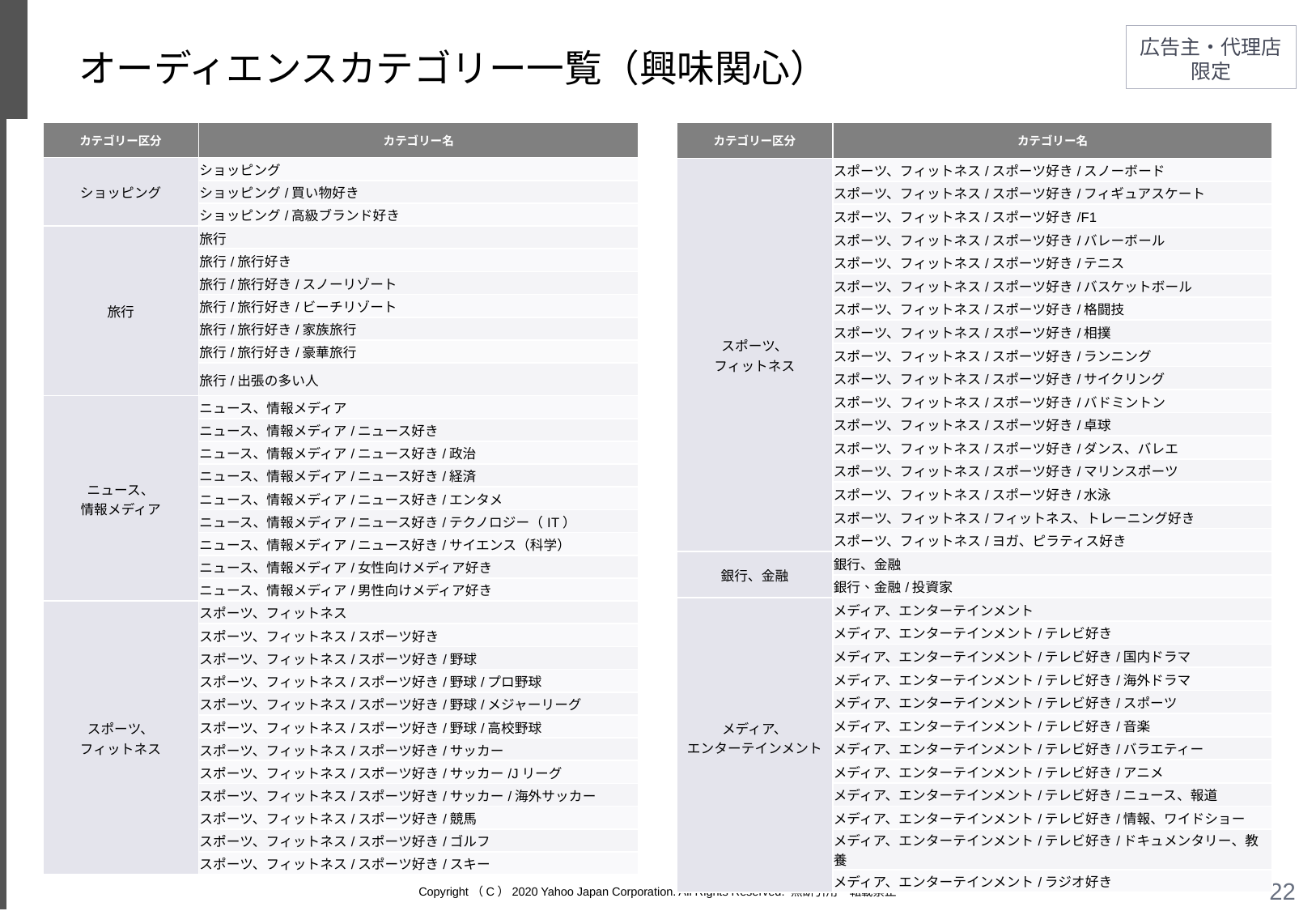

# オーディエンスカテゴリー一覧（興味関心）
| カテゴリー区分 | カテゴリー名 |
| --- | --- |
| ショッピング | ショッピング |
|  | ショッピング/買い物好き |
|  | ショッピング/高級ブランド好き |
| 旅行 | 旅行 |
|  | 旅行/旅行好き |
|  | 旅行/旅行好き/スノーリゾート |
|  | 旅行/旅行好き/ビーチリゾート |
|  | 旅行/旅行好き/家族旅行 |
|  | 旅行/旅行好き/豪華旅行 |
|  | 旅行/出張の多い人 |
| ニュース、 情報メディア | ニュース、情報メディア |
|  | ニュース、情報メディア/ニュース好き |
|  | ニュース、情報メディア/ニュース好き/政治 |
|  | ニュース、情報メディア/ニュース好き/経済 |
|  | ニュース、情報メディア/ニュース好き/エンタメ |
|  | ニュース、情報メディア/ニュース好き/テクノロジー（IT） |
|  | ニュース、情報メディア/ニュース好き/サイエンス（科学） |
|  | ニュース、情報メディア/女性向けメディア好き |
|  | ニュース、情報メディア/男性向けメディア好き |
| スポーツ、 フィットネス | スポーツ、フィットネス |
|  | スポーツ、フィットネス/スポーツ好き |
|  | スポーツ、フィットネス/スポーツ好き/野球 |
|  | スポーツ、フィットネス/スポーツ好き/野球/プロ野球 |
|  | スポーツ、フィットネス/スポーツ好き/野球/メジャーリーグ |
|  | スポーツ、フィットネス/スポーツ好き/野球/高校野球 |
|  | スポーツ、フィットネス/スポーツ好き/サッカー |
|  | スポーツ、フィットネス/スポーツ好き/サッカー/Jリーグ |
|  | スポーツ、フィットネス/スポーツ好き/サッカー/海外サッカー |
|  | スポーツ、フィットネス/スポーツ好き/競馬 |
|  | スポーツ、フィットネス/スポーツ好き/ゴルフ |
|  | スポーツ、フィットネス/スポーツ好き/スキー |
| カテゴリー区分 | カテゴリー名 |
| --- | --- |
| スポーツ、 フィットネス | スポーツ、フィットネス/スポーツ好き/スノーボード |
|  | スポーツ、フィットネス/スポーツ好き/フィギュアスケート |
|  | スポーツ、フィットネス/スポーツ好き/F1 |
|  | スポーツ、フィットネス/スポーツ好き/バレーボール |
|  | スポーツ、フィットネス/スポーツ好き/テニス |
|  | スポーツ、フィットネス/スポーツ好き/バスケットボール |
|  | スポーツ、フィットネス/スポーツ好き/格闘技 |
|  | スポーツ、フィットネス/スポーツ好き/相撲 |
|  | スポーツ、フィットネス/スポーツ好き/ランニング |
|  | スポーツ、フィットネス/スポーツ好き/サイクリング |
|  | スポーツ、フィットネス/スポーツ好き/バドミントン |
|  | スポーツ、フィットネス/スポーツ好き/卓球 |
|  | スポーツ、フィットネス/スポーツ好き/ダンス、バレエ |
|  | スポーツ、フィットネス/スポーツ好き/マリンスポーツ |
|  | スポーツ、フィットネス/スポーツ好き/水泳 |
|  | スポーツ、フィットネス/フィットネス、トレーニング好き |
|  | スポーツ、フィットネス/ヨガ、ピラティス好き |
| 銀行、金融 | 銀行、金融 |
|  | 銀行、金融/投資家 |
| メディア、 エンターテインメント | メディア、エンターテインメント |
|  | メディア、エンターテインメント/テレビ好き |
|  | メディア、エンターテインメント/テレビ好き/国内ドラマ |
|  | メディア、エンターテインメント/テレビ好き/海外ドラマ |
|  | メディア、エンターテインメント/テレビ好き/スポーツ |
|  | メディア、エンターテインメント/テレビ好き/音楽 |
|  | メディア、エンターテインメント/テレビ好き/バラエティー |
|  | メディア、エンターテインメント/テレビ好き/アニメ |
|  | メディア、エンターテインメント/テレビ好き/ニュース、報道 |
|  | メディア、エンターテインメント/テレビ好き/情報、ワイドショー |
|  | メディア、エンターテインメント/テレビ好き/ドキュメンタリー、教養 |
|  | メディア、エンターテインメント/ラジオ好き |
Copyright（C）2020 Yahoo Japan Corporation. All Rights Reserved. 無断引用・転載禁止